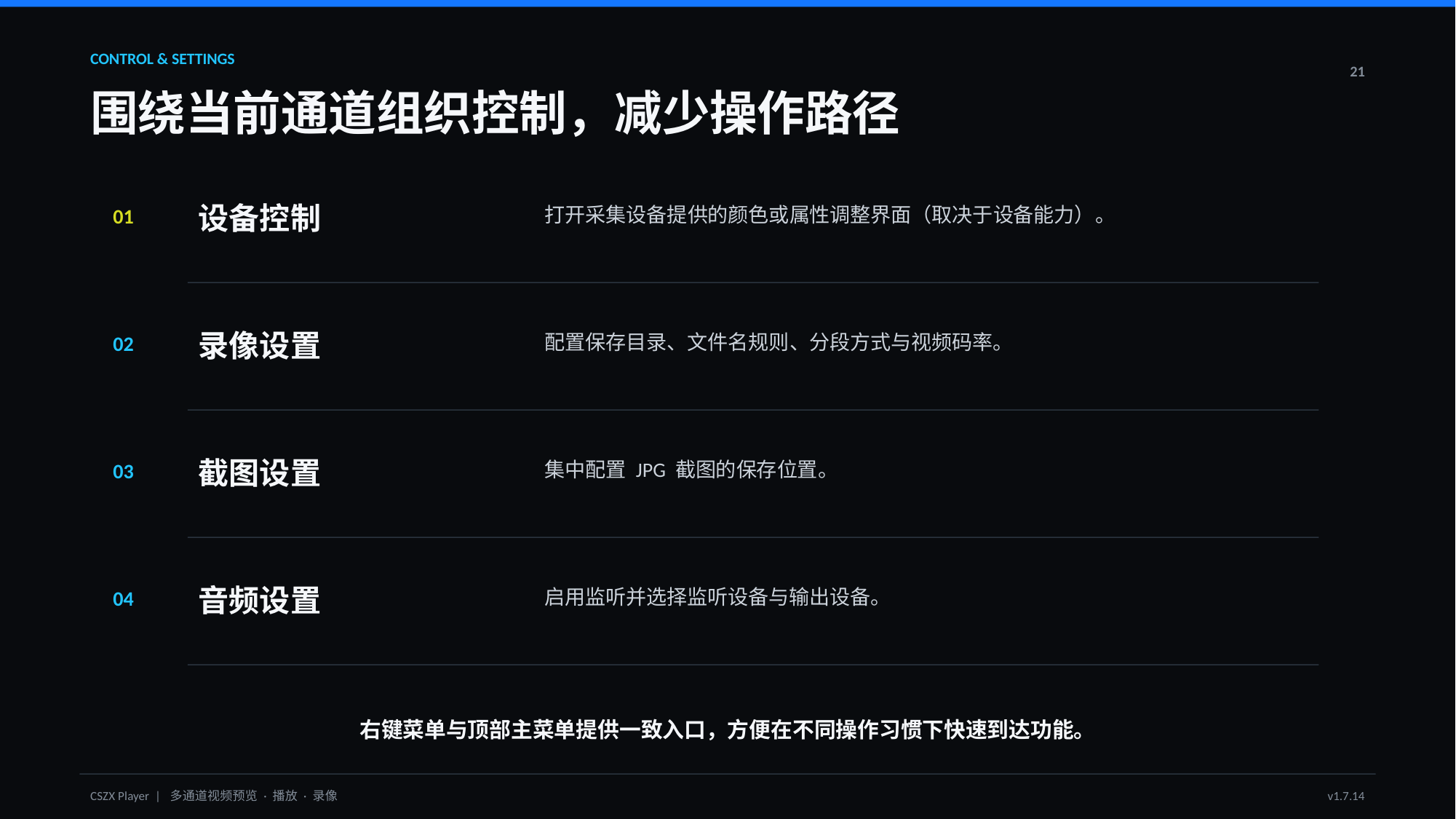

CONTROL & SETTINGS
21
围绕当前通道组织控制，减少操作路径
设备控制
打开采集设备提供的颜色或属性调整界面（取决于设备能力）。
01

录像设置
配置保存目录、文件名规则、分段方式与视频码率。
02

截图设置
集中配置 JPG 截图的保存位置。
03

音频设置
启用监听并选择监听设备与输出设备。
04

右键菜单与顶部主菜单提供一致入口，方便在不同操作习惯下快速到达功能。

CSZX Player  |  多通道视频预览 · 播放 · 录像
v1.7.14